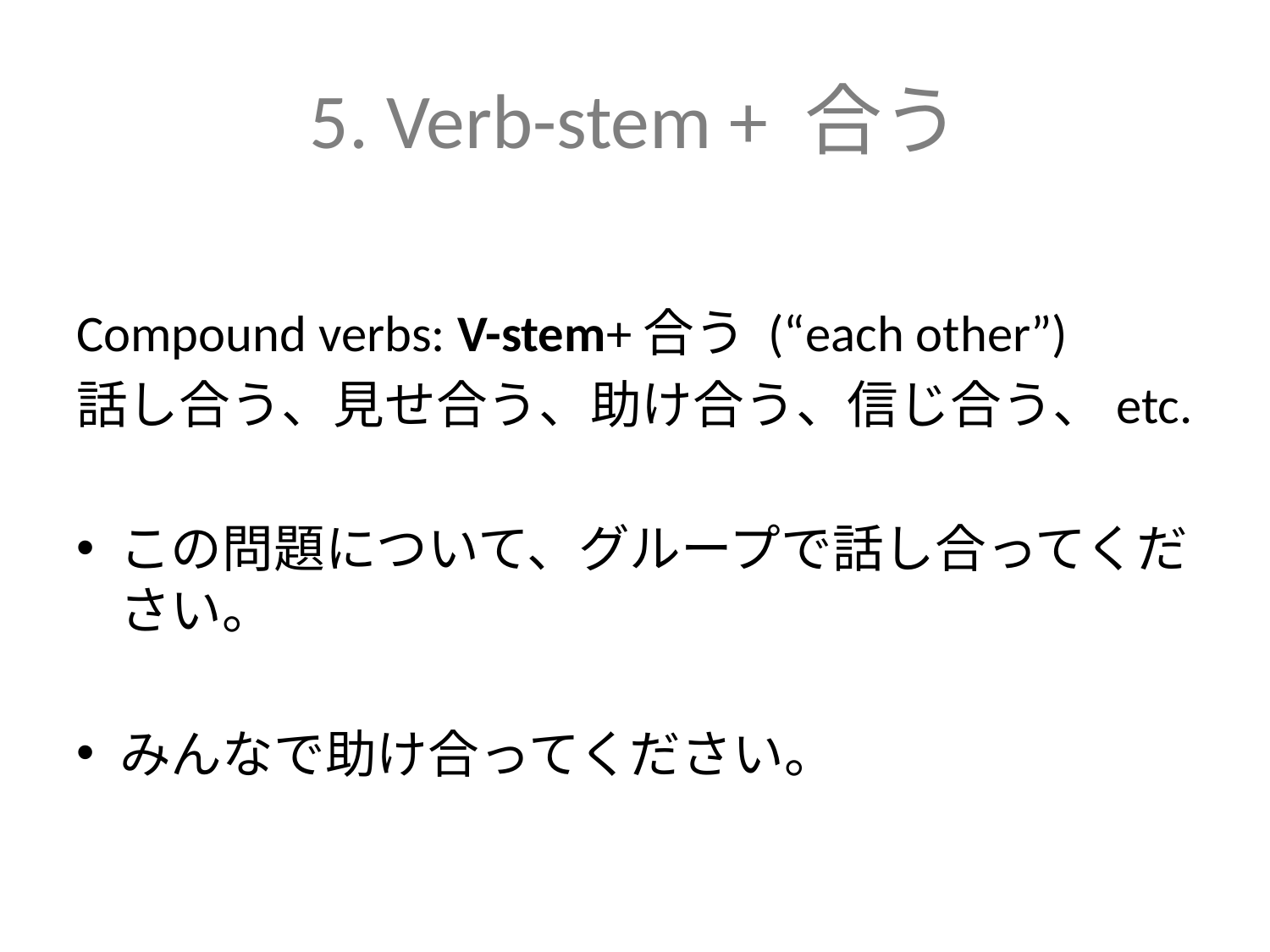

# 5. Verb-stem + 合う

Compound verbs: V-stem+合う (“each other”)
話し合う、見せ合う、助け合う、信じ合う、etc.

この問題について、グループで話し合ってください。

みんなで助け合ってください。